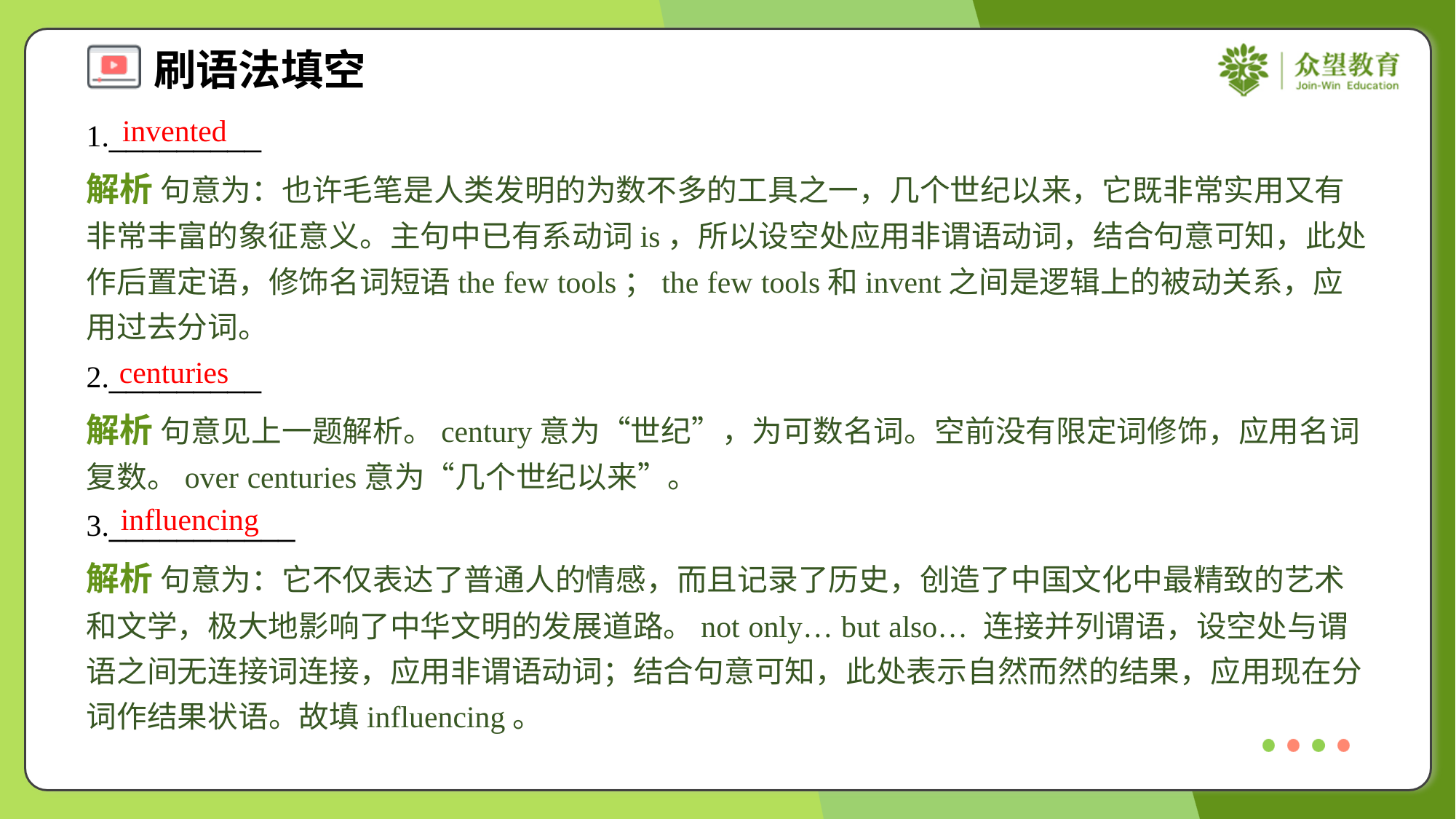

invented
1._________
解析 句意为：也许毛笔是人类发明的为数不多的工具之一，几个世纪以来，它既非常实用又有非常丰富的象征意义。主句中已有系动词is，所以设空处应用非谓语动词，结合句意可知，此处作后置定语，修饰名词短语the few tools；the few tools和invent之间是逻辑上的被动关系，应用过去分词。
centuries
2._________
解析 句意见上一题解析。century意为“世纪”，为可数名词。空前没有限定词修饰，应用名词复数。over centuries意为“几个世纪以来”。
influencing
3.___________
解析 句意为：它不仅表达了普通人的情感，而且记录了历史，创造了中国文化中最精致的艺术和文学，极大地影响了中华文明的发展道路。not only… but also… 连接并列谓语，设空处与谓语之间无连接词连接，应用非谓语动词；结合句意可知，此处表示自然而然的结果，应用现在分词作结果状语。故填influencing。